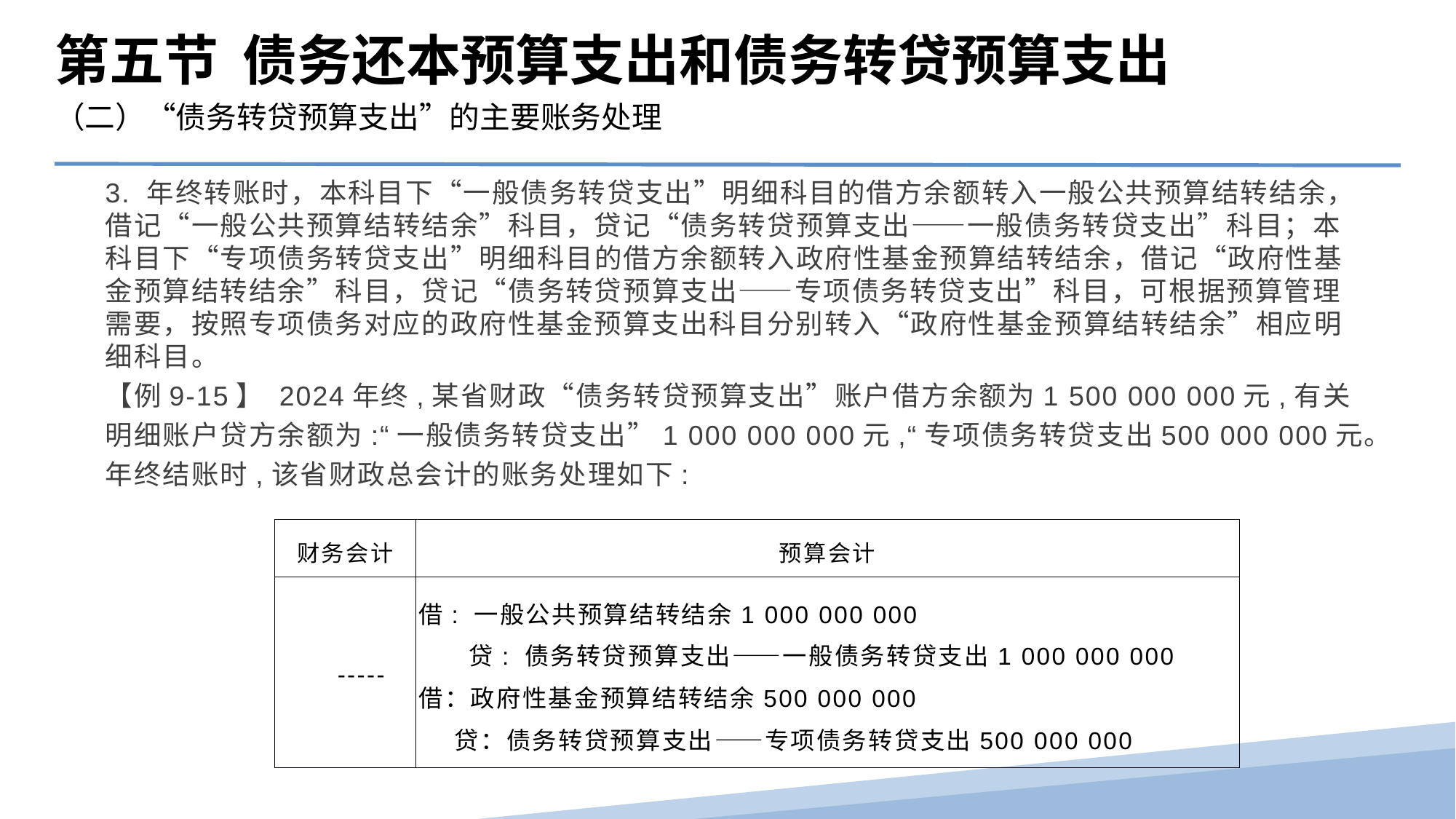

第五节  债务还本预算支出和债务转贷预算支出
（二）“债务转贷预算支出”的主要账务处理
3. 年终转账时，本科目下“一般债务转贷支出”明细科目的借方余额转入一般公共预算结转结余，借记“一般公共预算结转结余”科目，贷记“债务转贷预算支出——一般债务转贷支出”科目；本科目下“专项债务转贷支出”明细科目的借方余额转入政府性基金预算结转结余，借记“政府性基金预算结转结余”科目，贷记“债务转贷预算支出——专项债务转贷支出”科目，可根据预算管理需要，按照专项债务对应的政府性基金预算支出科目分别转入“政府性基金预算结转结余”相应明细科目。
【例9-15】 2024年终,某省财政“债务转贷预算支出”账户借方余额为1 500 000 000元,有关明细账户贷方余额为:“一般债务转贷支出”1 000 000 000元,“专项债务转贷支出500 000 000元。年终结账时,该省财政总会计的账务处理如下:
| 财务会计 | 预算会计 |
| --- | --- |
| ----- | 借: 一般公共预算结转结余1 000 000 000 贷: 债务转贷预算支出——一般债务转贷支出1 000 000 000 借：政府性基金预算结转结余500 000 000 贷：债务转贷预算支出——专项债务转贷支出500 000 000 |